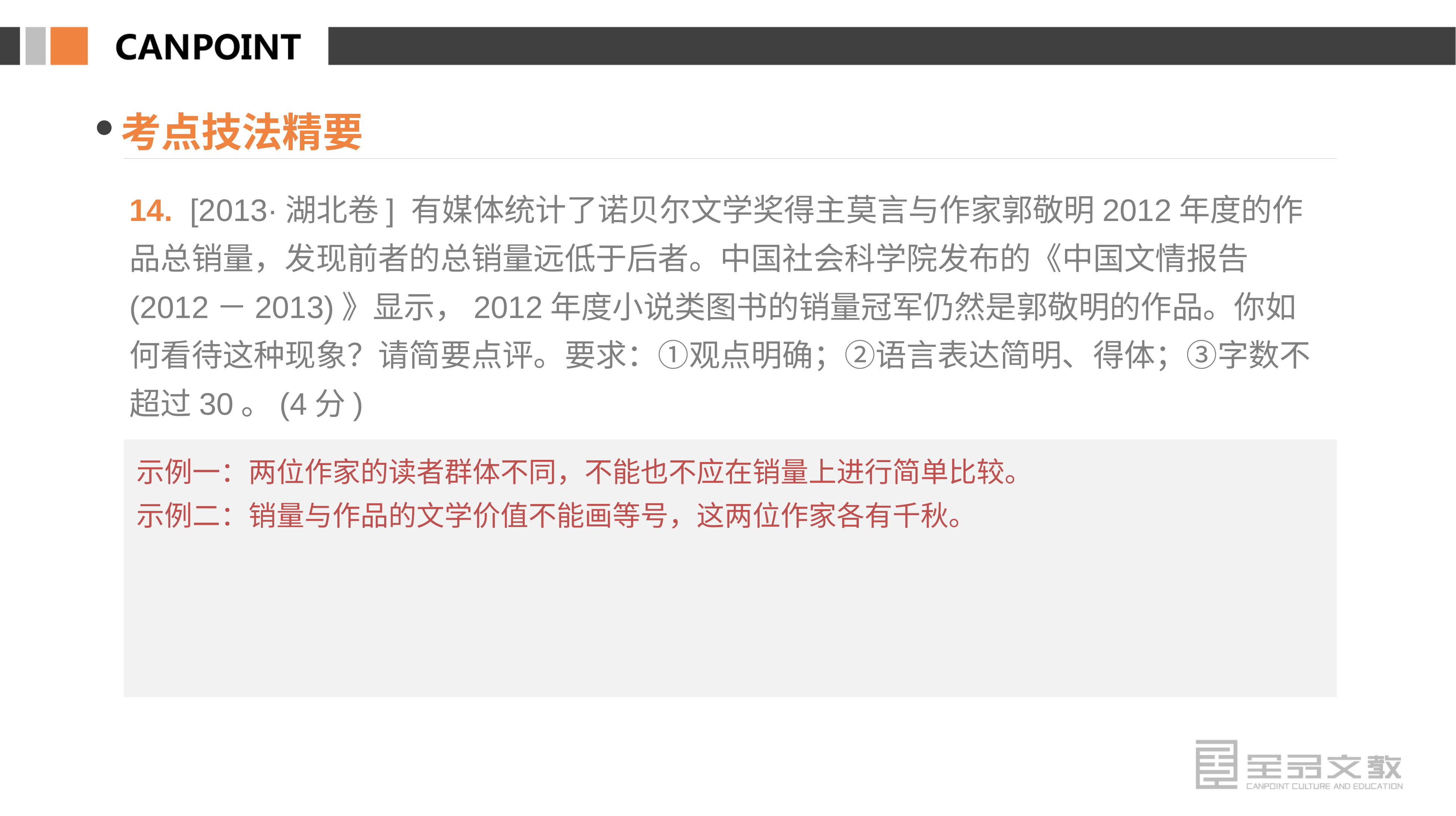

考点技法精要

14.  [2013·湖北卷] 有媒体统计了诺贝尔文学奖得主莫言与作家郭敬明2012年度的作品总销量，发现前者的总销量远低于后者。中国社会科学院发布的《中国文情报告(2012－2013)》显示，2012年度小说类图书的销量冠军仍然是郭敬明的作品。你如何看待这种现象？请简要点评。要求：①观点明确；②语言表达简明、得体；③字数不超过30。(4分)

示例一：两位作家的读者群体不同，不能也不应在销量上进行简单比较。
示例二：销量与作品的文学价值不能画等号，这两位作家各有千秋。